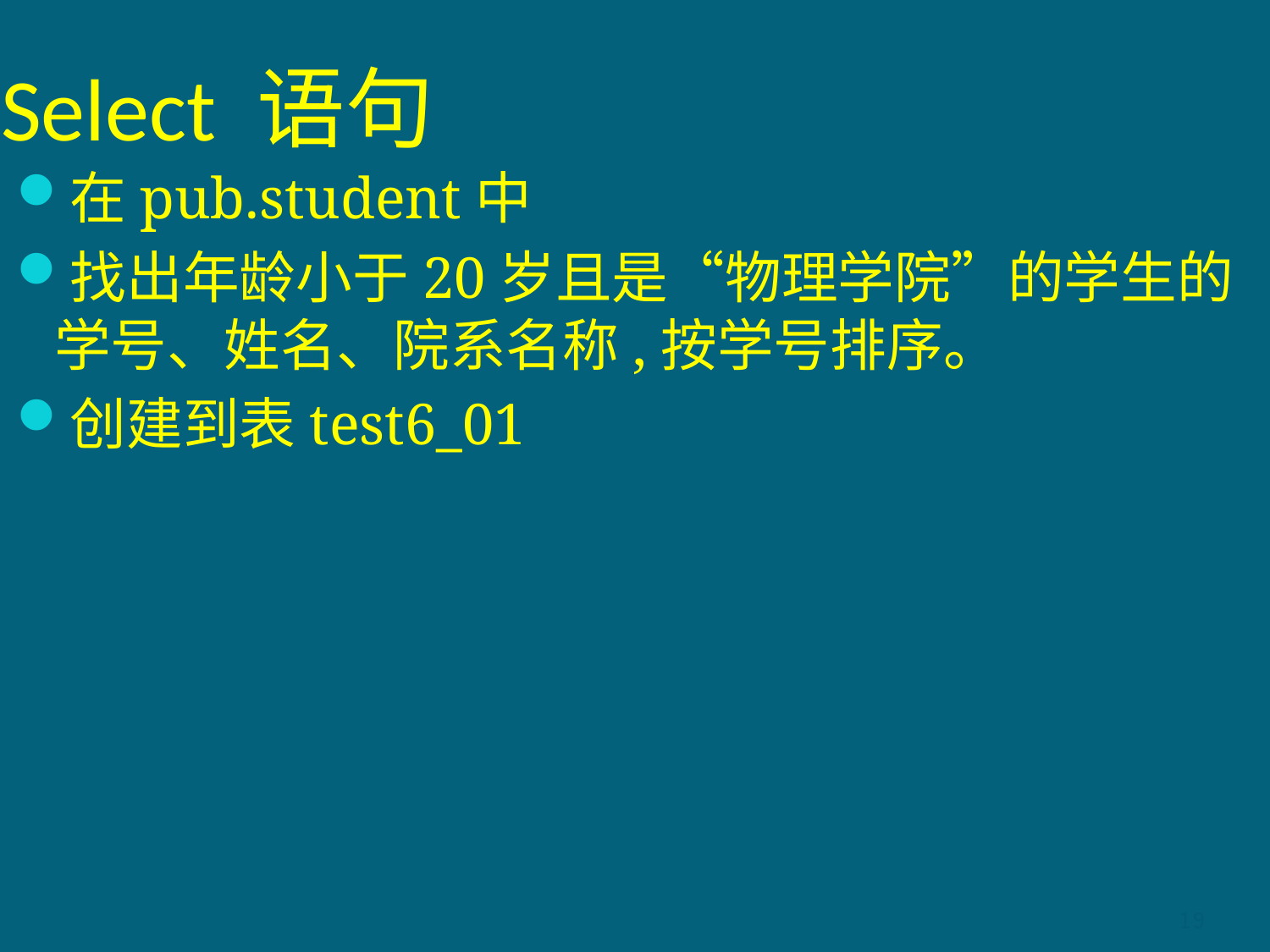

# Select 语句
在pub.student中
找出年龄小于20岁且是“物理学院”的学生的学号、姓名、院系名称,按学号排序。
创建到表test6_01

19